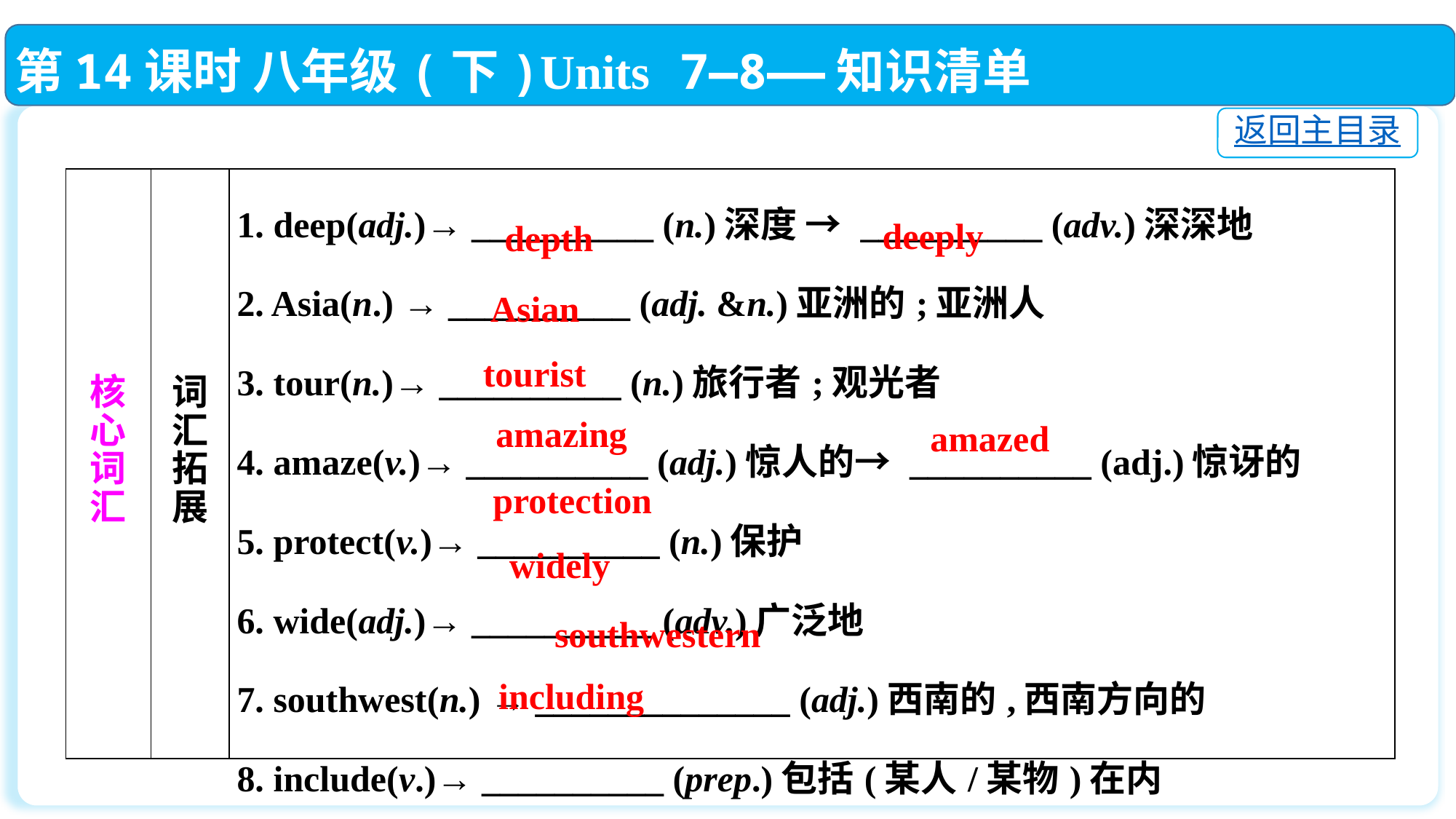

第14课时 八年级(下)Units 7—8——知识清单

返回主目录
| 核 心 词 汇 | 词 汇 拓 展 | 1. deep(adj.)→ \_\_\_\_\_\_\_\_\_\_ (n.)深度 → \_\_\_\_\_\_\_\_\_\_ (adv.)深深地 2. Asia(n.) → \_\_\_\_\_\_\_\_\_\_ (adj. &n.)亚洲的;亚洲人 3. tour(n.)→ \_\_\_\_\_\_\_\_\_\_ (n.)旅行者;观光者 4. amaze(v.)→ \_\_\_\_\_\_\_\_\_\_ (adj.)惊人的→ \_\_\_\_\_\_\_\_\_\_ (adj.)惊讶的 5. protect(v.)→ \_\_\_\_\_\_\_\_\_\_ (n.)保护 6. wide(adj.)→ \_\_\_\_\_\_\_\_\_\_ (adv.)广泛地 7. southwest(n.) → \_\_\_\_\_\_\_\_\_\_\_\_\_\_ (adj.)西南的,西南方向的 8. include(v.)→ \_\_\_\_\_\_\_\_\_\_ (prep.)包括(某人/某物)在内 |
| --- | --- | --- |
 deeply
depth

Asian
tourist

amazing
amazed
protection
widely
southwestern
including